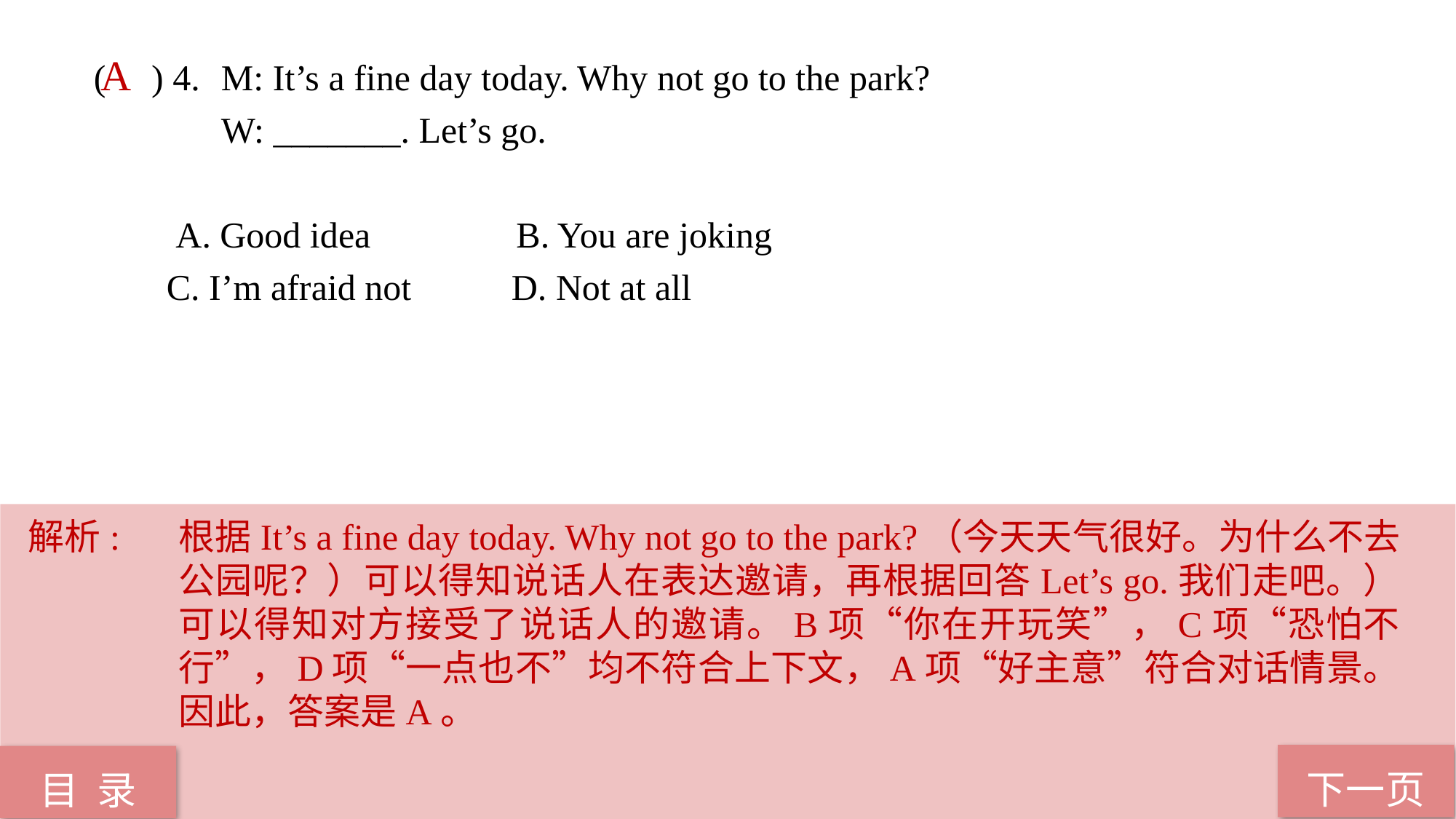

(     ) 4.	  M: It’s a fine day today. Why not go to the park?
              W: _______. Let’s go.

         A. Good idea                B. You are joking
        C. I’m afraid not           D. Not at all
A
解析:	根据It’s a fine day today. Why not go to the park?（今天天气很好。为什么不去公园呢？）可以得知说话人在表达邀请，再根据回答Let’s go.我们走吧。）可以得知对方接受了说话人的邀请。B项“你在开玩笑”，C项“恐怕不行”，D项“一点也不”均不符合上下文，A项“好主意”符合对话情景。因此，答案是A。